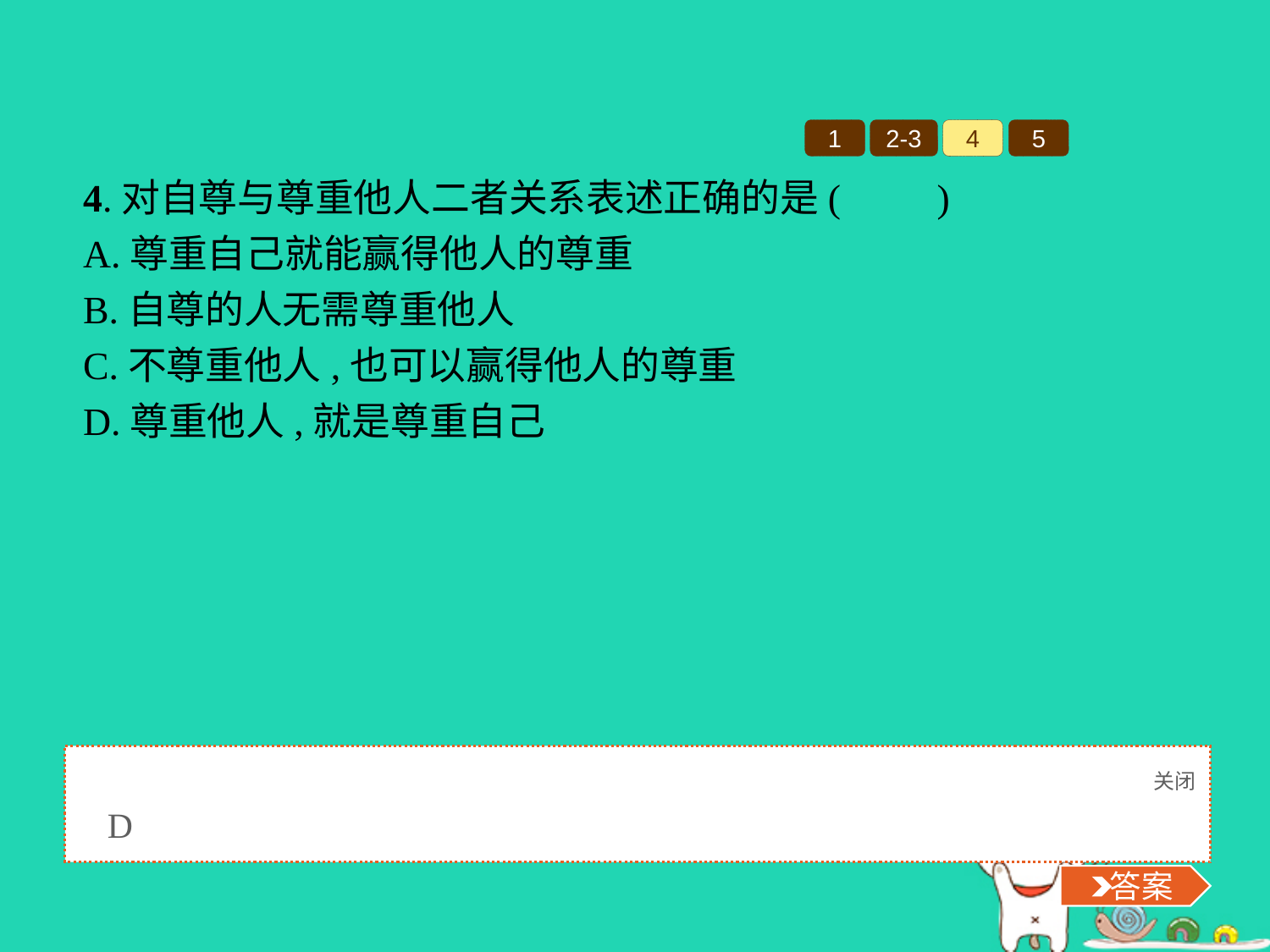

1
2-3
4
5
4.对自尊与尊重他人二者关系表述正确的是(　　)
A.尊重自己就能赢得他人的尊重
B.自尊的人无需尊重他人
C.不尊重他人,也可以赢得他人的尊重
D.尊重他人,就是尊重自己

关闭
  答案

D
  答案